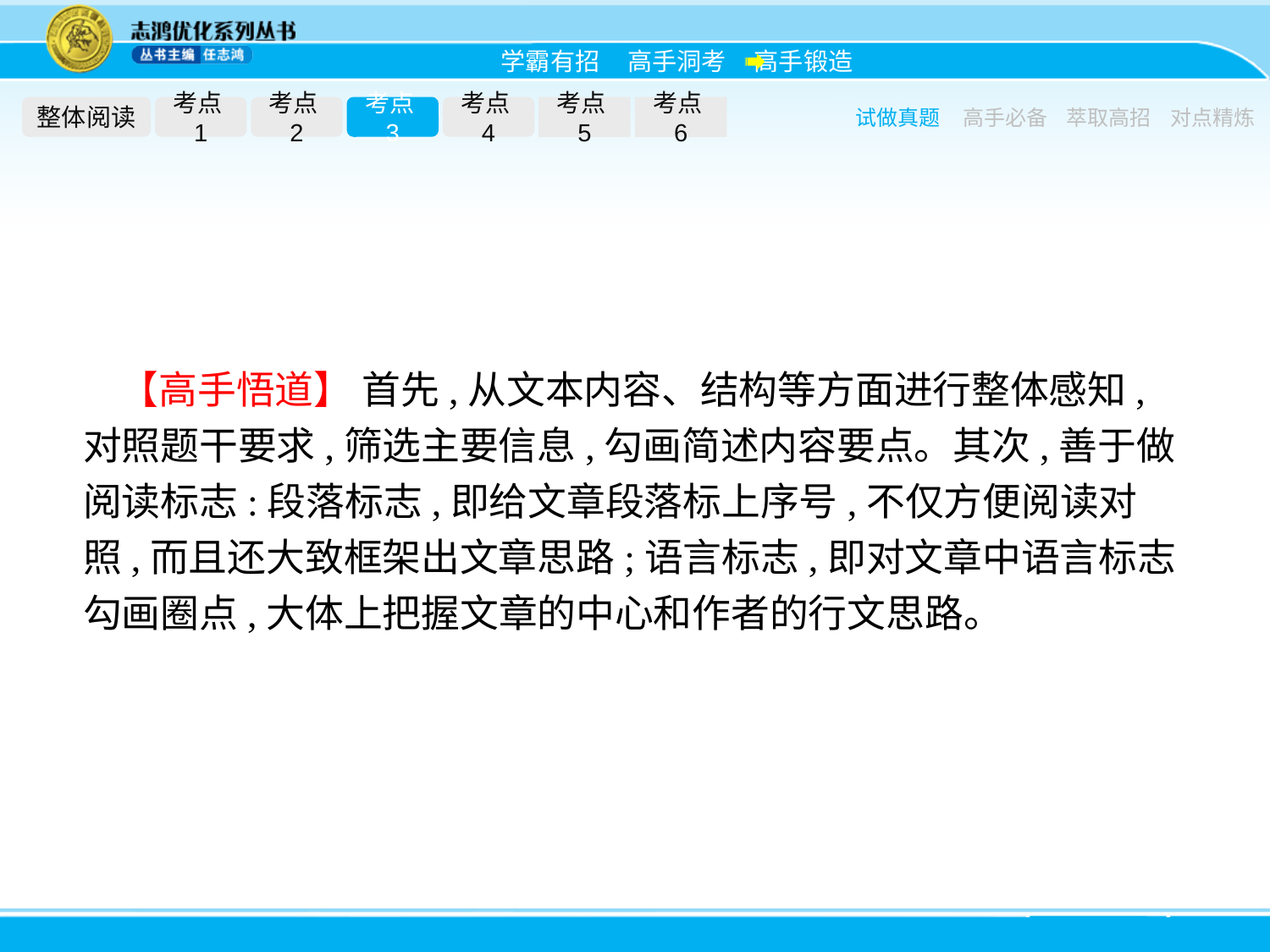

整体阅读
考点1
考点2
考点3
考点4
考点5
考点6
试做真题
高手必备
萃取高招
对点精炼
【高手悟道】 首先,从文本内容、结构等方面进行整体感知,对照题干要求,筛选主要信息,勾画简述内容要点。其次,善于做阅读标志:段落标志,即给文章段落标上序号,不仅方便阅读对照,而且还大致框架出文章思路;语言标志,即对文章中语言标志勾画圈点,大体上把握文章的中心和作者的行文思路。